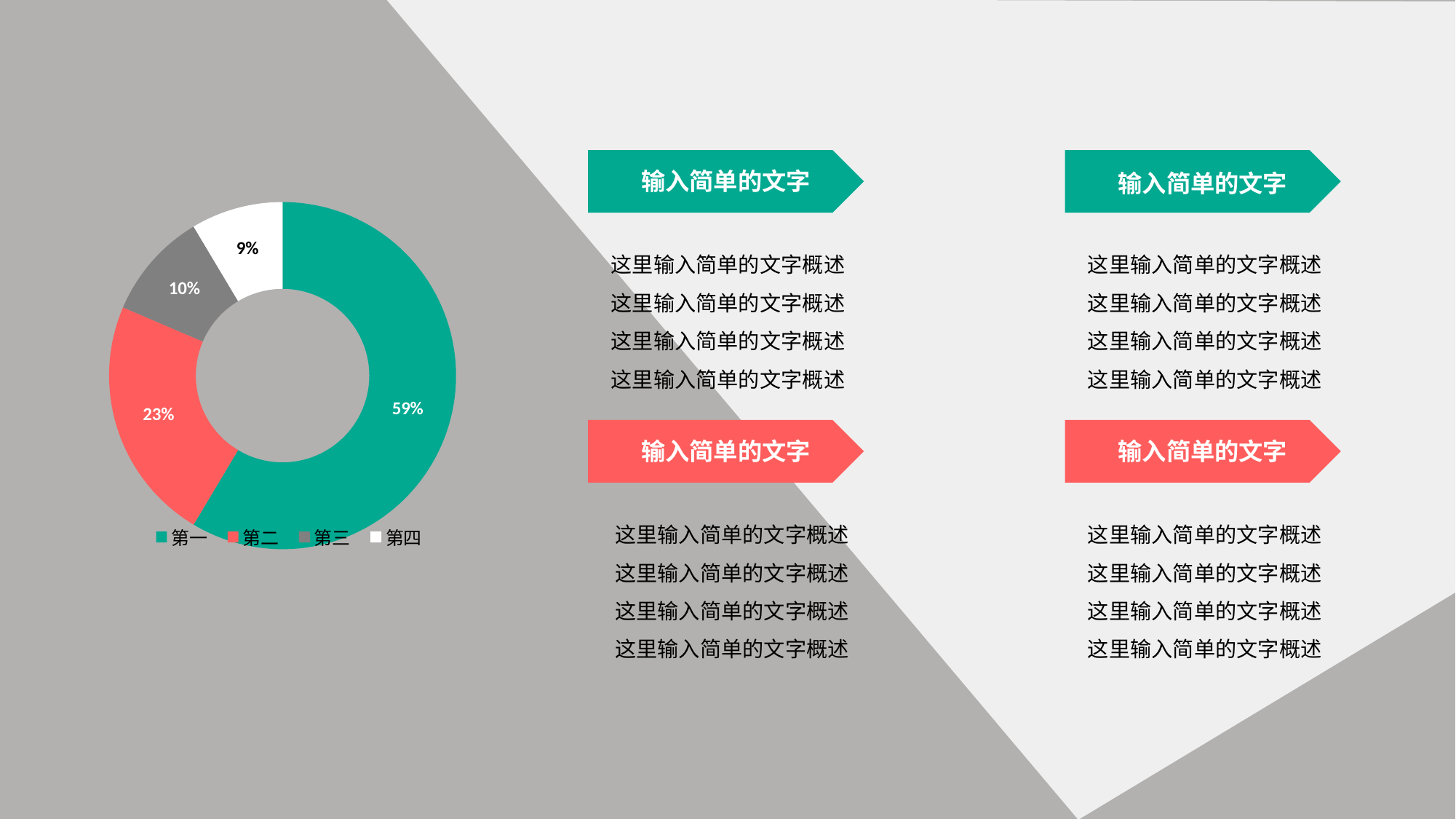

### Chart

| Category | 销售额 |
|---|---|
| 第一 | 8.2 |
| 第二 | 3.2 |
| 第三 | 1.4 |
| 第四 | 1.2 |

输入简单的文字
输入简单的文字
这里输入简单的文字概述
这里输入简单的文字概述
这里输入简单的文字概述
这里输入简单的文字概述
这里输入简单的文字概述
这里输入简单的文字概述
这里输入简单的文字概述
这里输入简单的文字概述

输入简单的文字
输入简单的文字
这里输入简单的文字概述
这里输入简单的文字概述
这里输入简单的文字概述
这里输入简单的文字概述
这里输入简单的文字概述
这里输入简单的文字概述
这里输入简单的文字概述
这里输入简单的文字概述